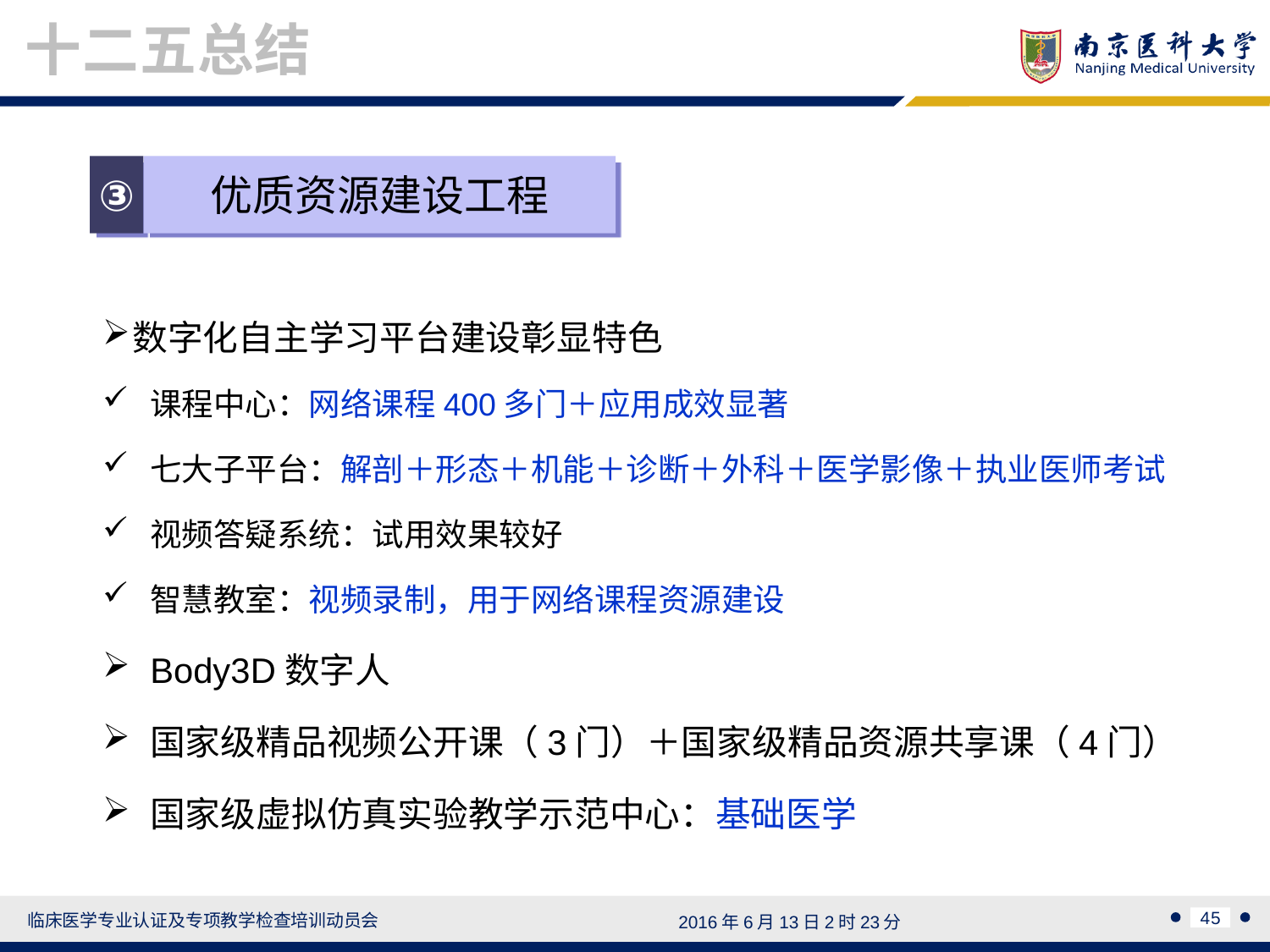

十二五总结
③
优质资源建设工程
数字化自主学习平台建设彰显特色
课程中心：网络课程400多门＋应用成效显著
七大子平台：解剖＋形态＋机能＋诊断＋外科＋医学影像＋执业医师考试
视频答疑系统：试用效果较好
智慧教室：视频录制，用于网络课程资源建设
Body3D数字人
国家级精品视频公开课（3门）＋国家级精品资源共享课（4门）
国家级虚拟仿真实验教学示范中心：基础医学